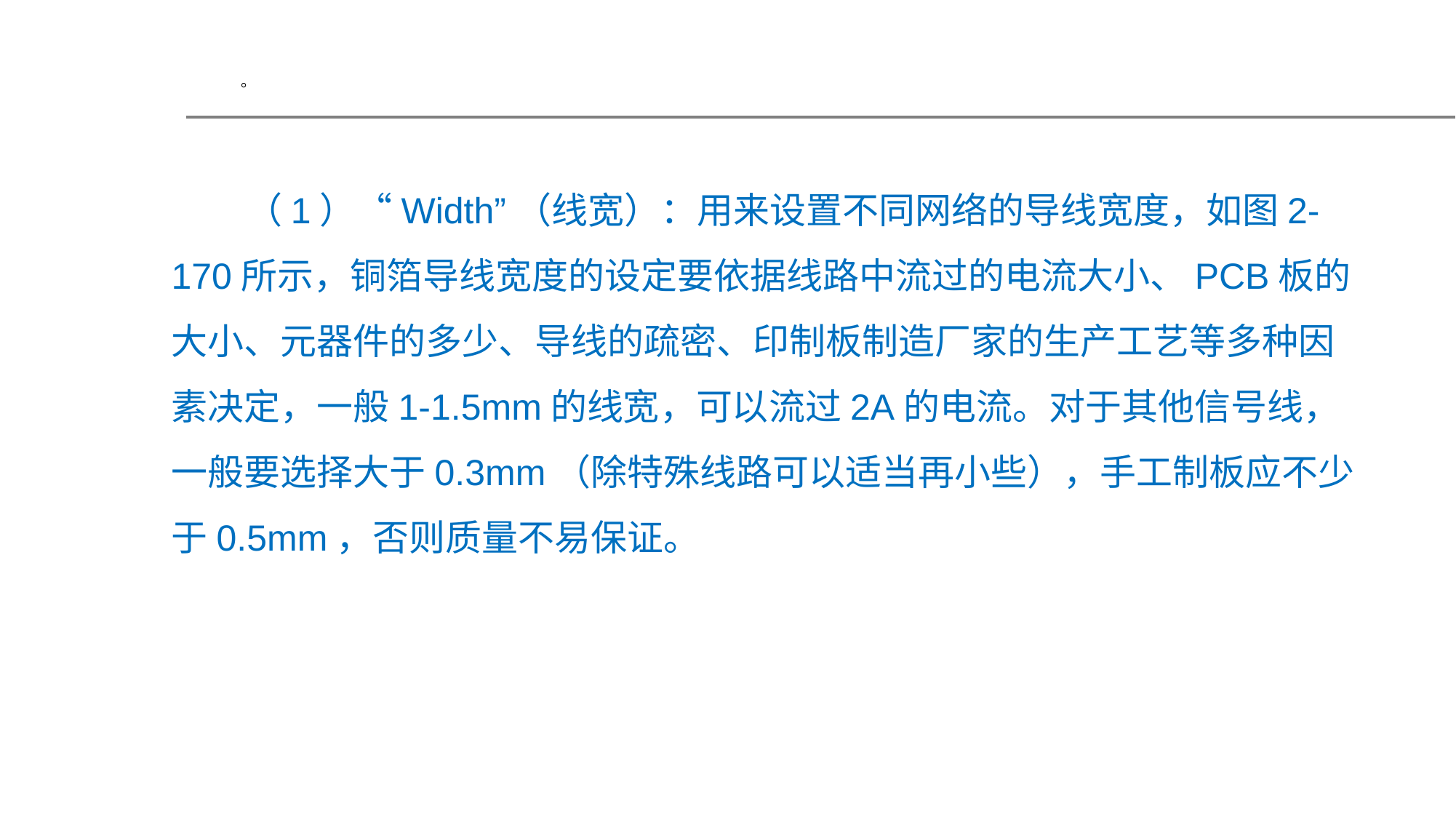

。
（1）“Width”（线宽）：用来设置不同网络的导线宽度，如图2-170所示，铜箔导线宽度的设定要依据线路中流过的电流大小、PCB板的大小、元器件的多少、导线的疏密、印制板制造厂家的生产工艺等多种因素决定，一般1-1.5mm的线宽，可以流过2A的电流。对于其他信号线，一般要选择大于0.3mm（除特殊线路可以适当再小些），手工制板应不少于0.5mm，否则质量不易保证。